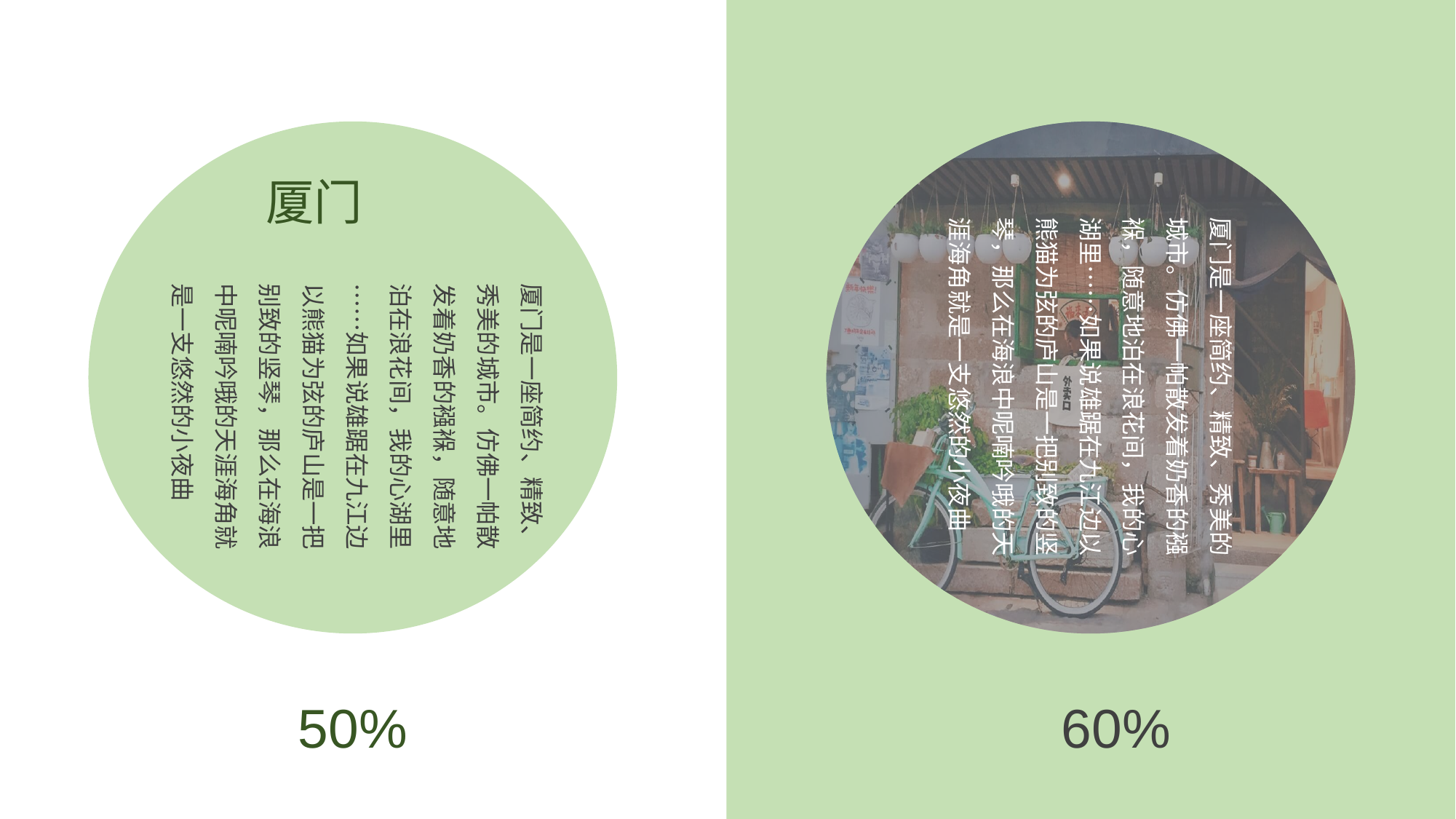

厦门
厦门是一座简约、精致、秀美的城市。仿佛一帕散发着奶香的襁褓，随意地泊在浪花间，我的心湖里……如果说雄踞在九江边以熊猫为弦的庐山是一把别致的竖琴，那么在海浪中呢喃吟哦的天涯海角就是一支悠然的小夜曲
厦门是一座简约、精致、秀美的城市。仿佛一帕散发着奶香的襁褓，随意地泊在浪花间，我的心湖里……如果说雄踞在九江边以熊猫为弦的庐山是一把别致的竖琴，那么在海浪中呢喃吟哦的天涯海角就是一支悠然的小夜曲
50%
60%